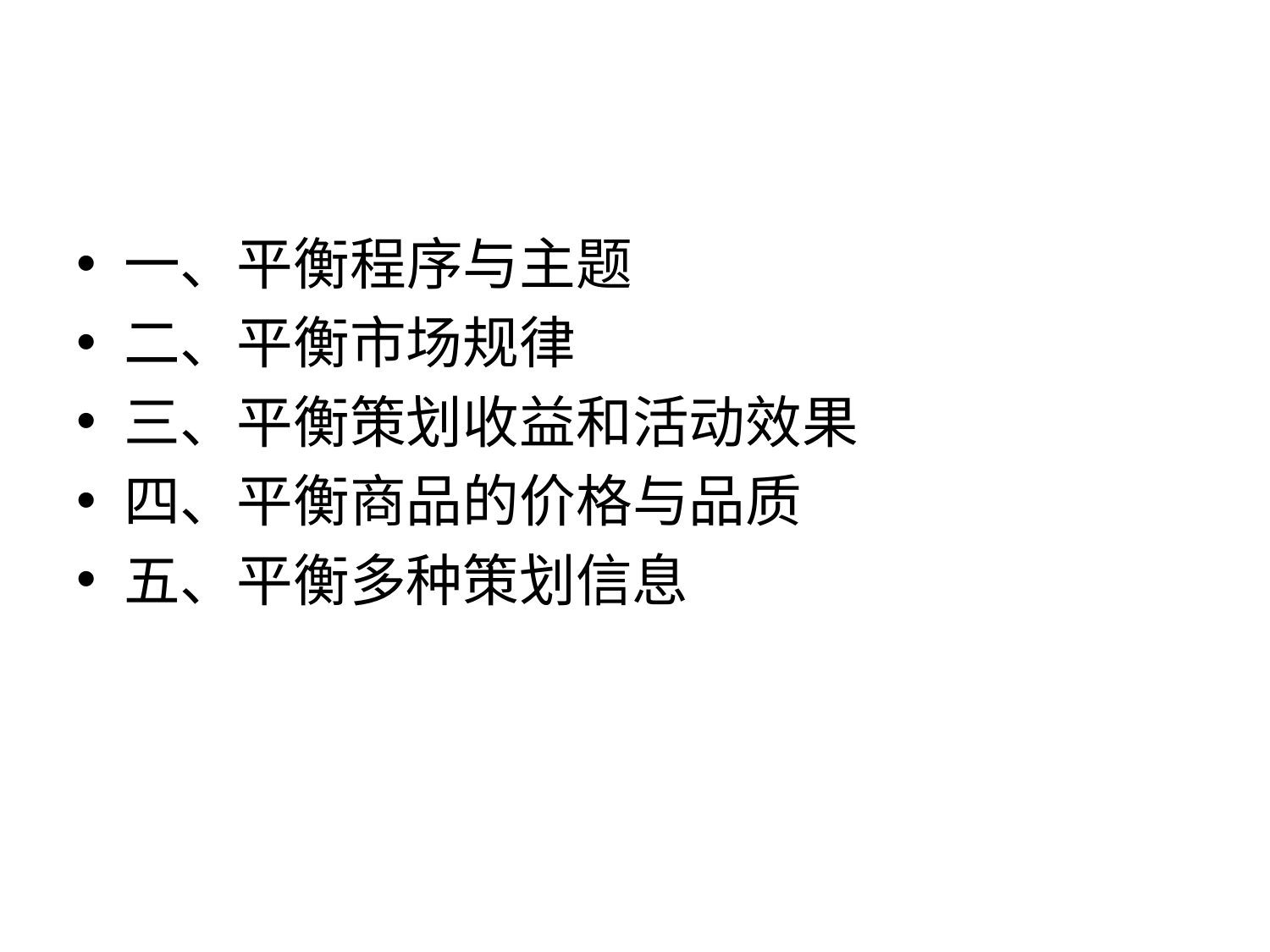

#
一、平衡程序与主题
二、平衡市场规律
三、平衡策划收益和活动效果
四、平衡商品的价格与品质
五、平衡多种策划信息